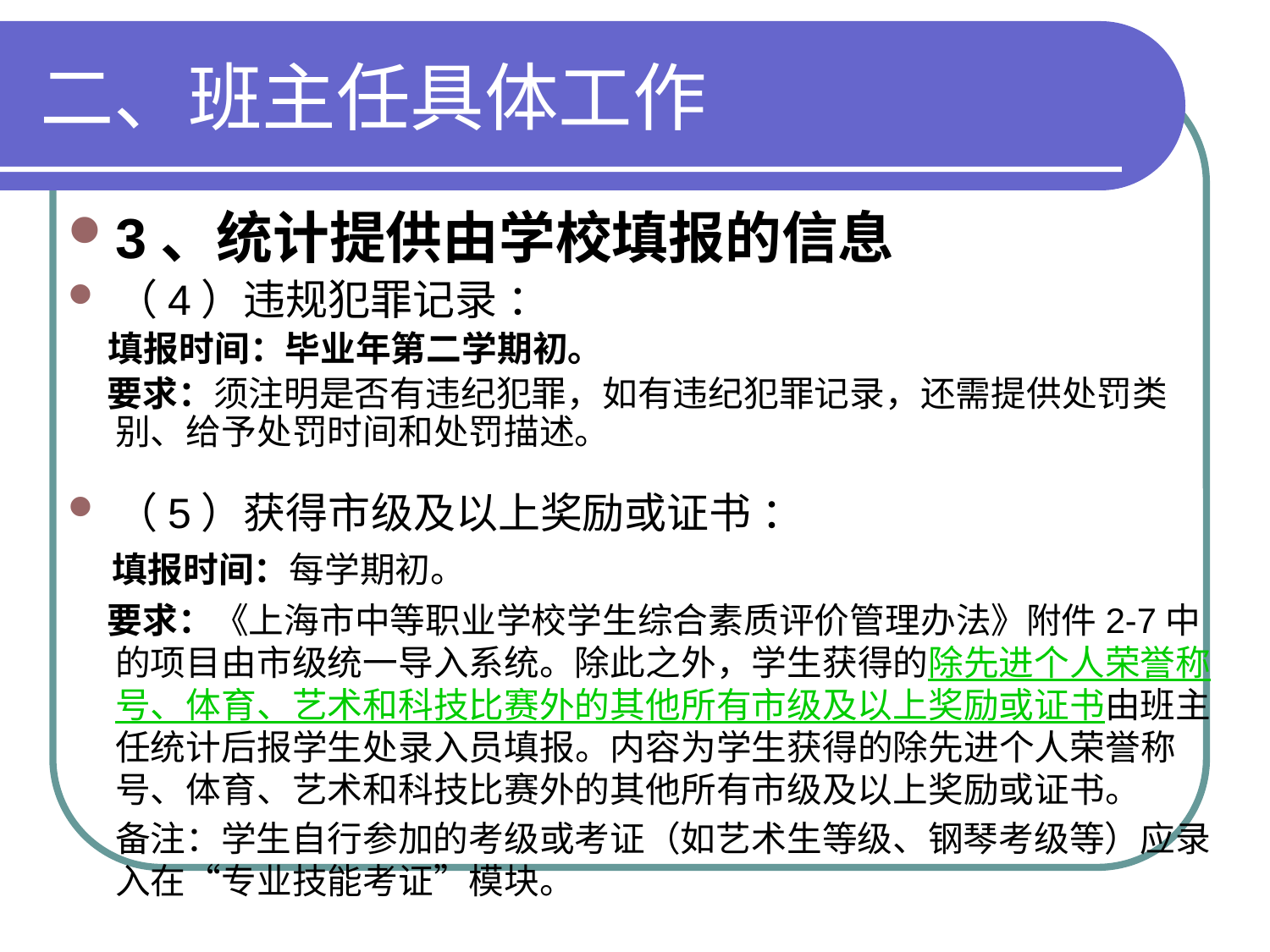

# 二、班主任具体工作
3、统计提供由学校填报的信息
（4）违规犯罪记录 ：
    填报时间：毕业年第二学期初。
    要求：须注明是否有违纪犯罪，如有违纪犯罪记录，还需提供处罚类别、给予处罚时间和处罚描述。

（5）获得市级及以上奖励或证书 ：
    填报时间：每学期初。
    要求：《上海市中等职业学校学生综合素质评价管理办法》附件2-7中的项目由市级统一导入系统。除此之外，学生获得的除先进个人荣誉称号、体育、艺术和科技比赛外的其他所有市级及以上奖励或证书由班主任统计后报学生处录入员填报。内容为学生获得的除先进个人荣誉称号、体育、艺术和科技比赛外的其他所有市级及以上奖励或证书。
     备注：学生自行参加的考级或考证（如艺术生等级、钢琴考级等）应录入在“专业技能考证”模块。